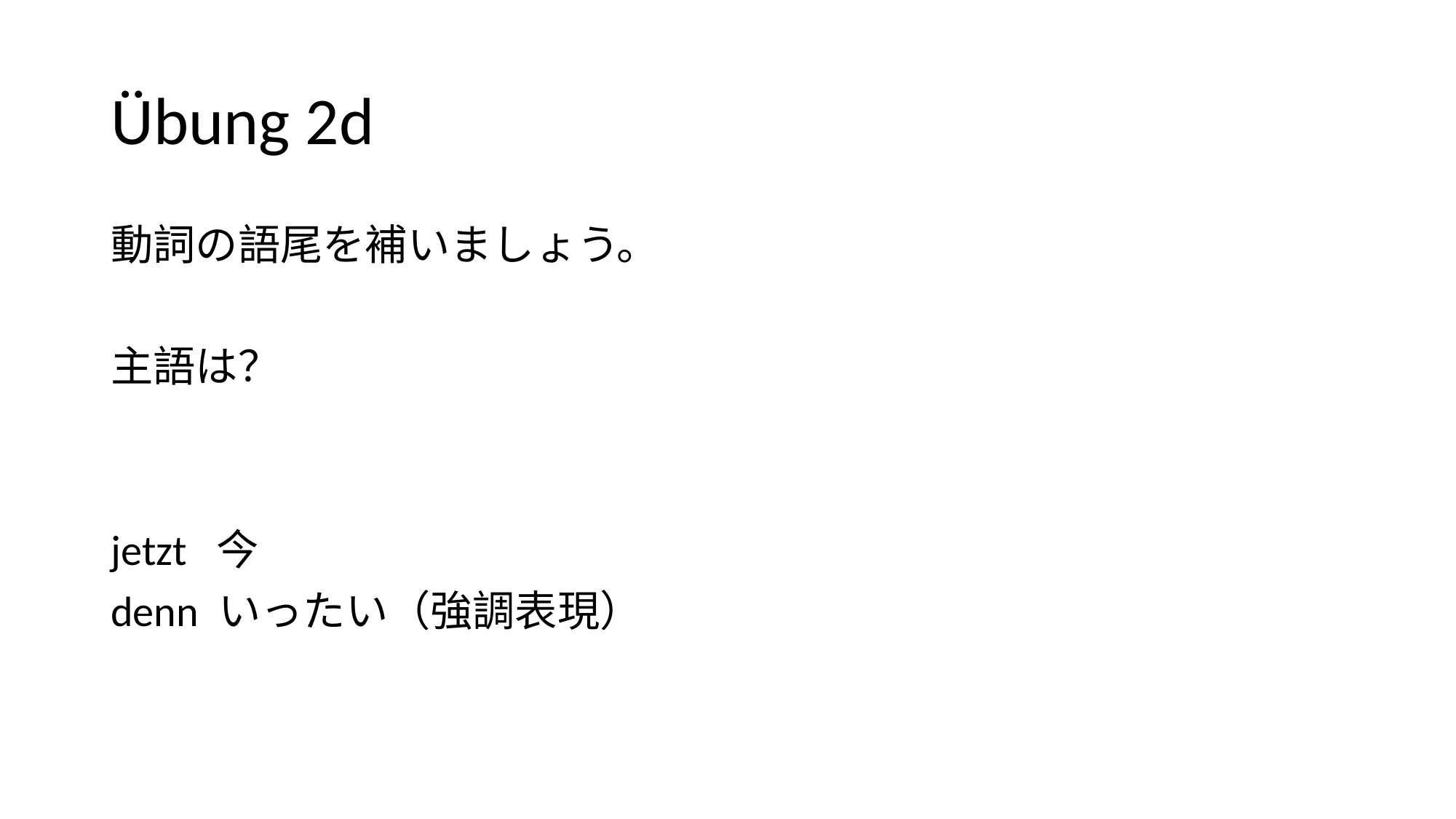

# Übung 2d
動詞の語尾を補いましょう。

主語は？

jetzt  今
denn いったい（強調表現）